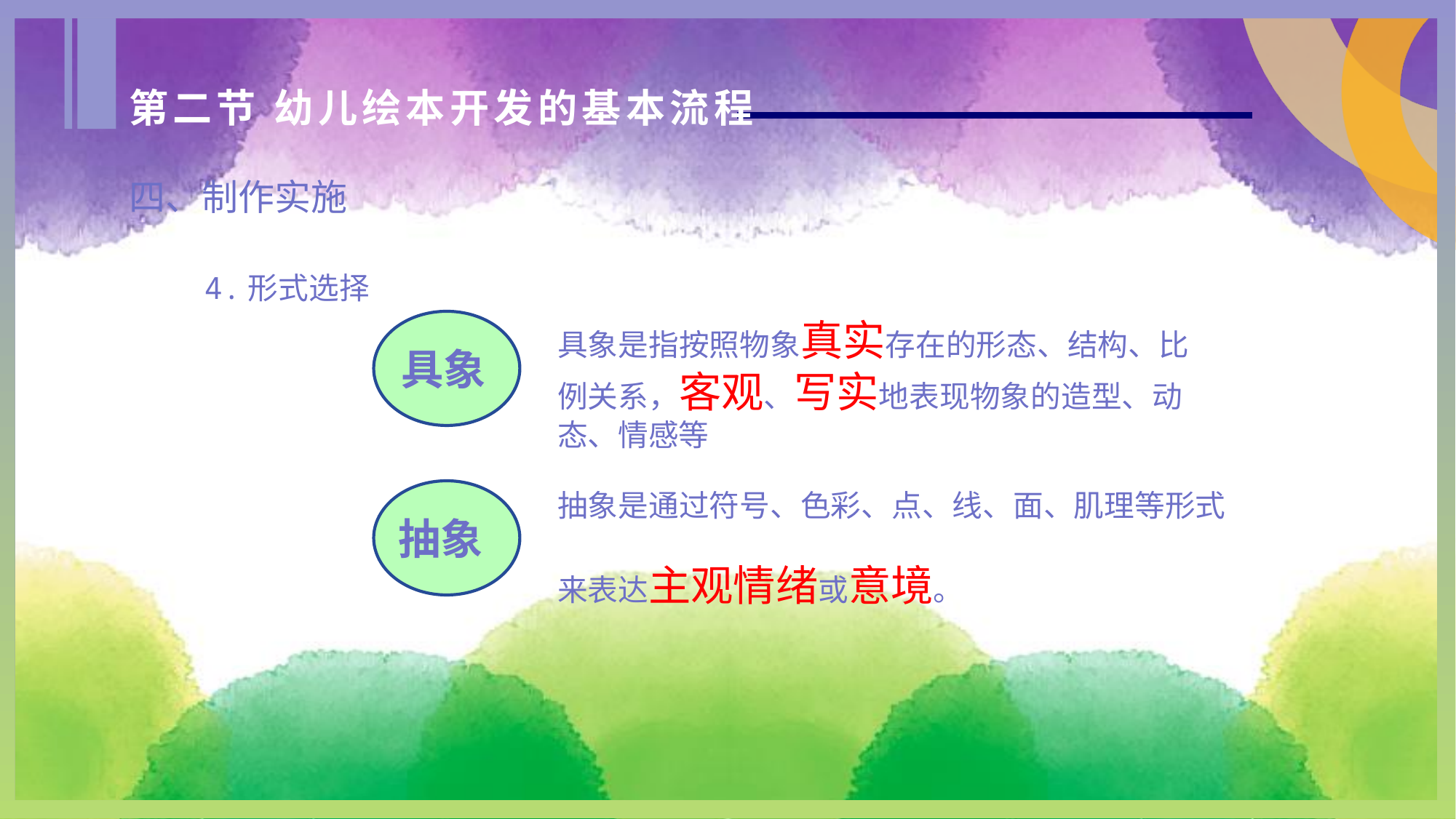

第二节 幼儿绘本开发的基本流程
四、制作实施
4.形式选择
具象是指按照物象真实存在的形态、结构、比例关系，客观、写实地表现物象的造型、动态、情感等

具象

 抽象
抽象是通过符号、色彩、点、线、面、肌理等形式

来表达主观情绪或意境。